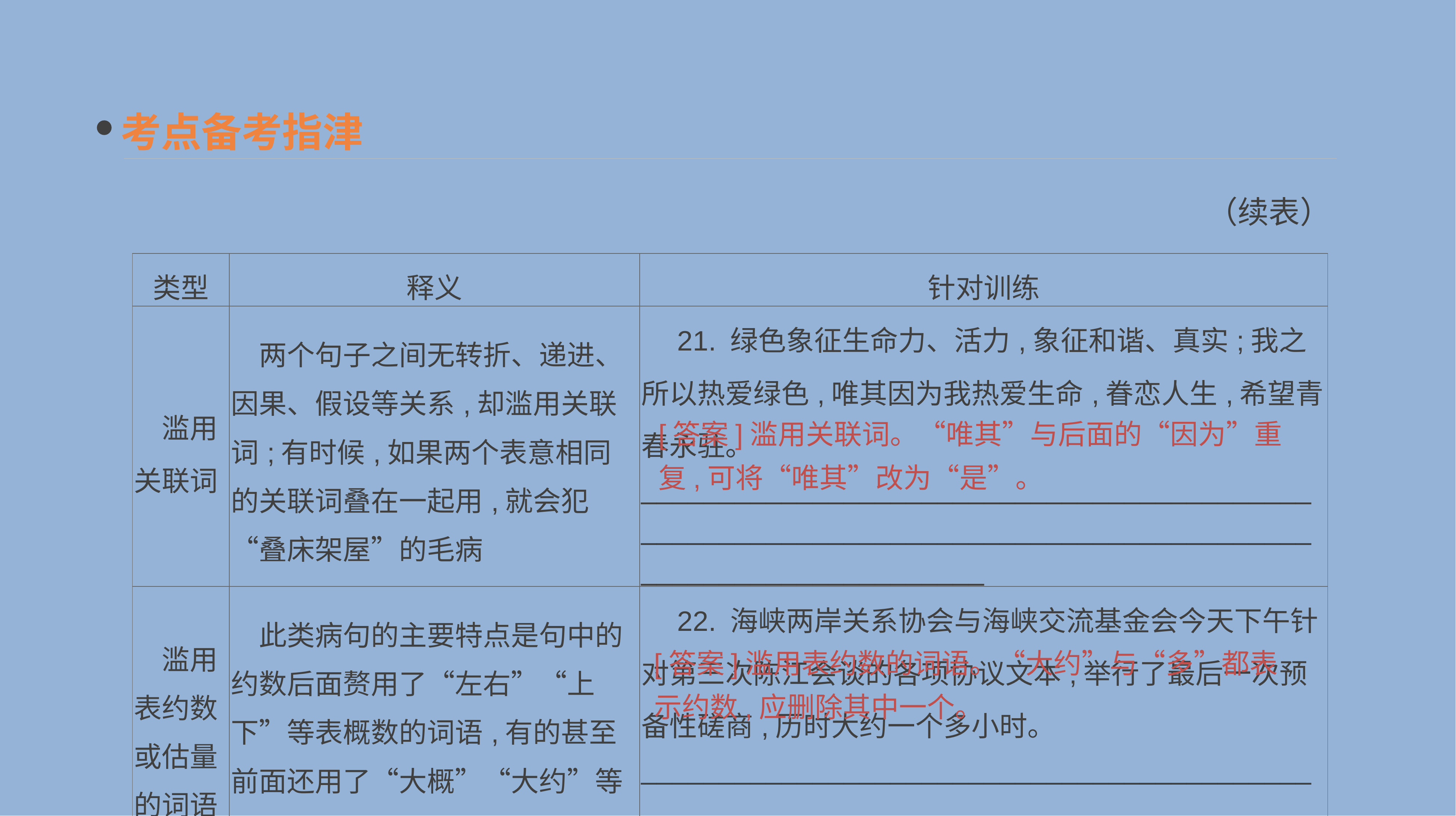

考点备考指津

（续表）
| 类型 | 释义 | 针对训练 |
| --- | --- | --- |
| 滥用关联词 | 两个句子之间无转折、递进、因果、假设等关系,却滥用关联词;有时候,如果两个表意相同的关联词叠在一起用,就会犯“叠床架屋”的毛病 | 21. 绿色象征生命力、活力,象征和谐、真实;我之所以热爱绿色,唯其因为我热爱生命,眷恋人生,希望青春永驻。 \_\_\_\_\_\_\_\_\_\_\_\_\_\_\_\_\_\_\_\_\_\_\_\_\_\_\_\_\_\_\_\_\_\_\_\_\_\_\_\_\_\_\_\_\_\_\_\_\_\_\_\_\_\_\_\_\_\_\_\_\_\_\_\_\_\_\_\_\_\_\_\_\_\_\_\_\_\_\_\_\_\_\_\_\_\_\_\_\_\_\_\_\_\_\_\_\_\_\_\_\_\_\_\_\_\_\_\_ |
| 滥用表约数或估量的词语 | 此类病句的主要特点是句中的约数后面赘用了“左右”“上下”等表概数的词语,有的甚至前面还用了“大概”“大约”等表概数的副词 | 22. 海峡两岸关系协会与海峡交流基金会今天下午针对第三次陈江会谈的各项协议文本,举行了最后一次预备性磋商,历时大约一个多小时。 \_\_\_\_\_\_\_\_\_\_\_\_\_\_\_\_\_\_\_\_\_\_\_\_\_\_\_\_\_\_\_\_\_\_\_\_\_\_\_\_\_\_\_\_\_\_\_\_\_\_\_\_\_\_\_\_\_\_\_\_\_\_\_\_\_\_\_\_\_\_\_\_\_\_\_\_\_\_\_\_\_\_\_\_\_\_\_\_\_\_\_\_\_\_\_\_\_\_\_\_\_\_\_\_\_\_\_\_ |
[答案]滥用关联词。“唯其”与后面的“因为”重复,可将“唯其”改为“是”。
[答案]滥用表约数的词语。“大约”与“多”都表示约数,应删除其中一个。